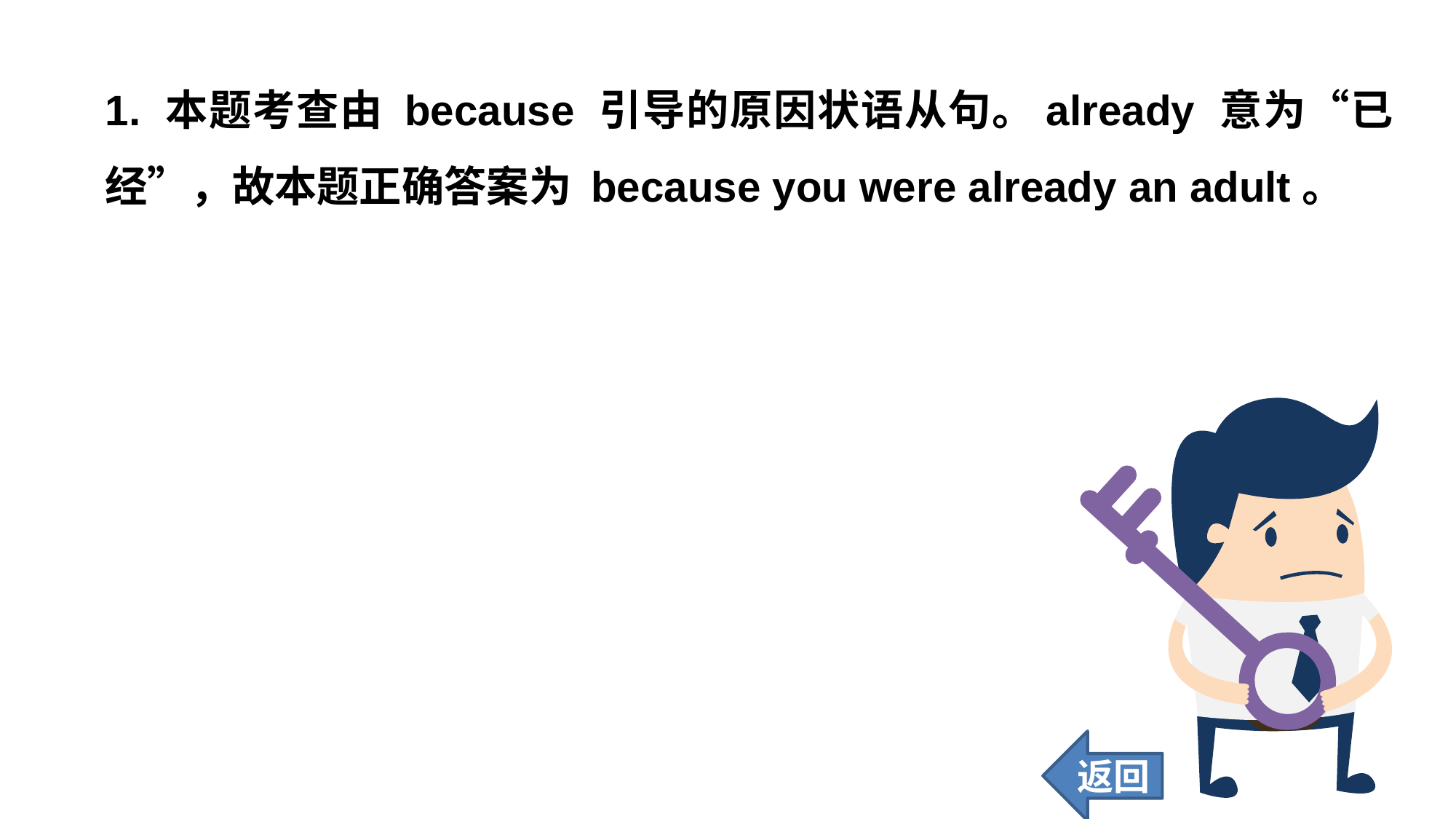

1. 本题考查由 because 引导的原因状语从句。already 意为“已经”，故本题正确答案为 because you were already an adult。

返回
139